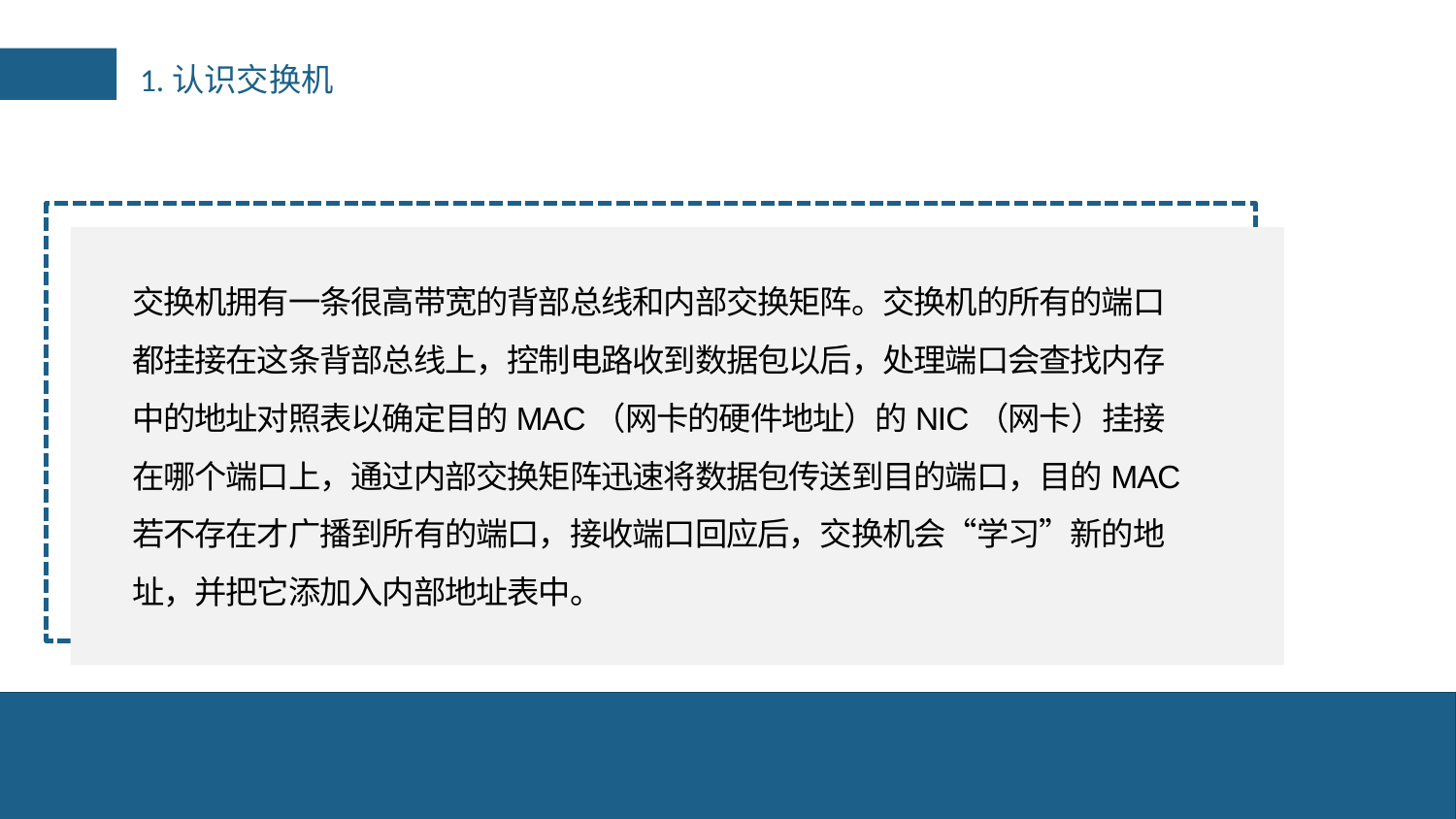

1.认识交换机

交换机拥有一条很高带宽的背部总线和内部交换矩阵。交换机的所有的端口都挂接在这条背部总线上，控制电路收到数据包以后，处理端口会查找内存中的地址对照表以确定目的MAC（网卡的硬件地址）的NIC（网卡）挂接在哪个端口上，通过内部交换矩阵迅速将数据包传送到目的端口，目的MAC若不存在才广播到所有的端口，接收端口回应后，交换机会“学习”新的地址，并把它添加入内部地址表中。